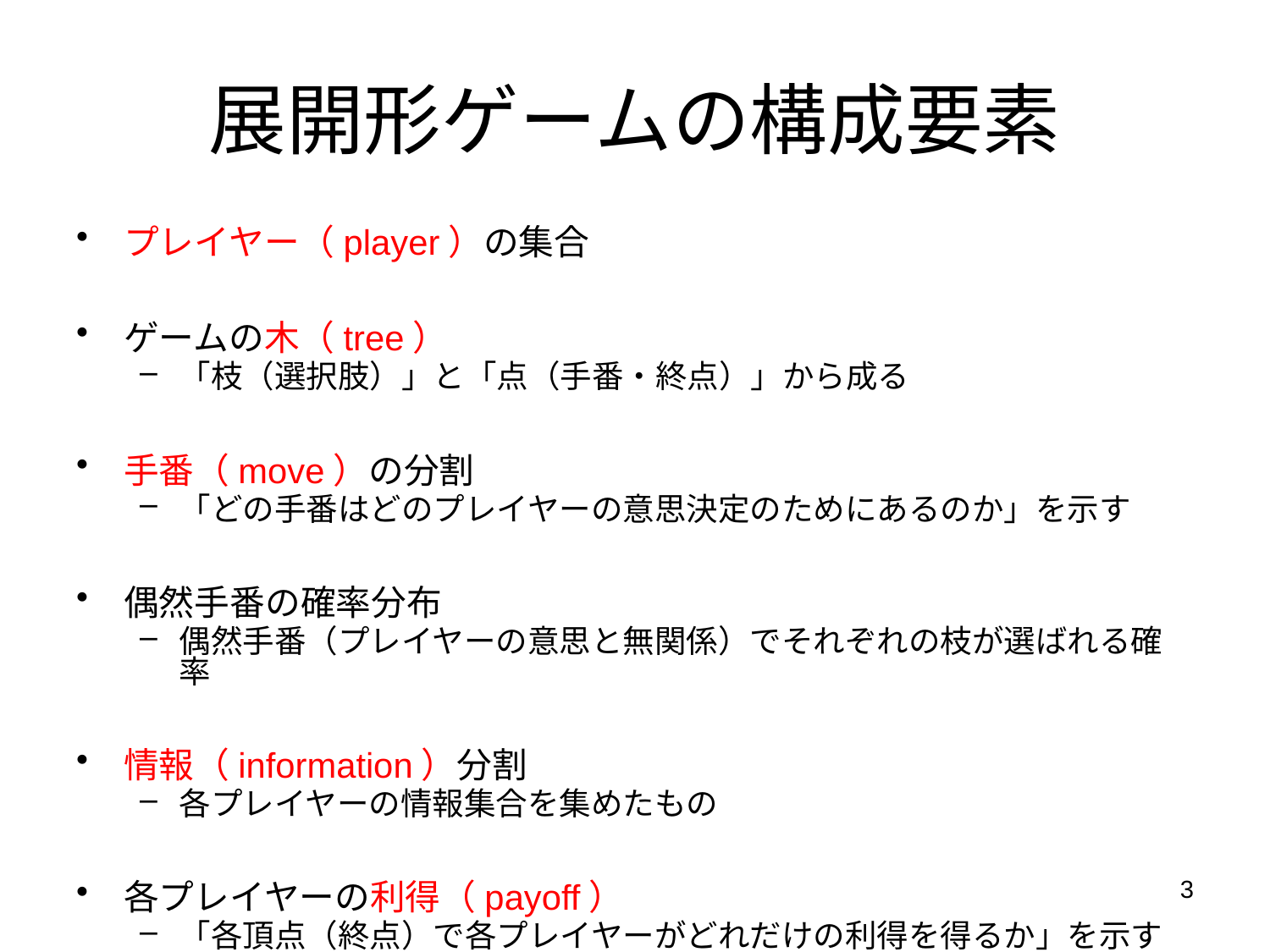

# 展開形ゲームの構成要素
プレイヤー（player）の集合

ゲームの木（tree）
「枝（選択肢）」と「点（手番・終点）」から成る

手番（move）の分割
「どの手番はどのプレイヤーの意思決定のためにあるのか」を示す

偶然手番の確率分布
偶然手番（プレイヤーの意思と無関係）でそれぞれの枝が選ばれる確率

情報（information）分割
各プレイヤーの情報集合を集めたもの

各プレイヤーの利得（payoff）
「各頂点（終点）で各プレイヤーがどれだけの利得を得るか」を示す

3